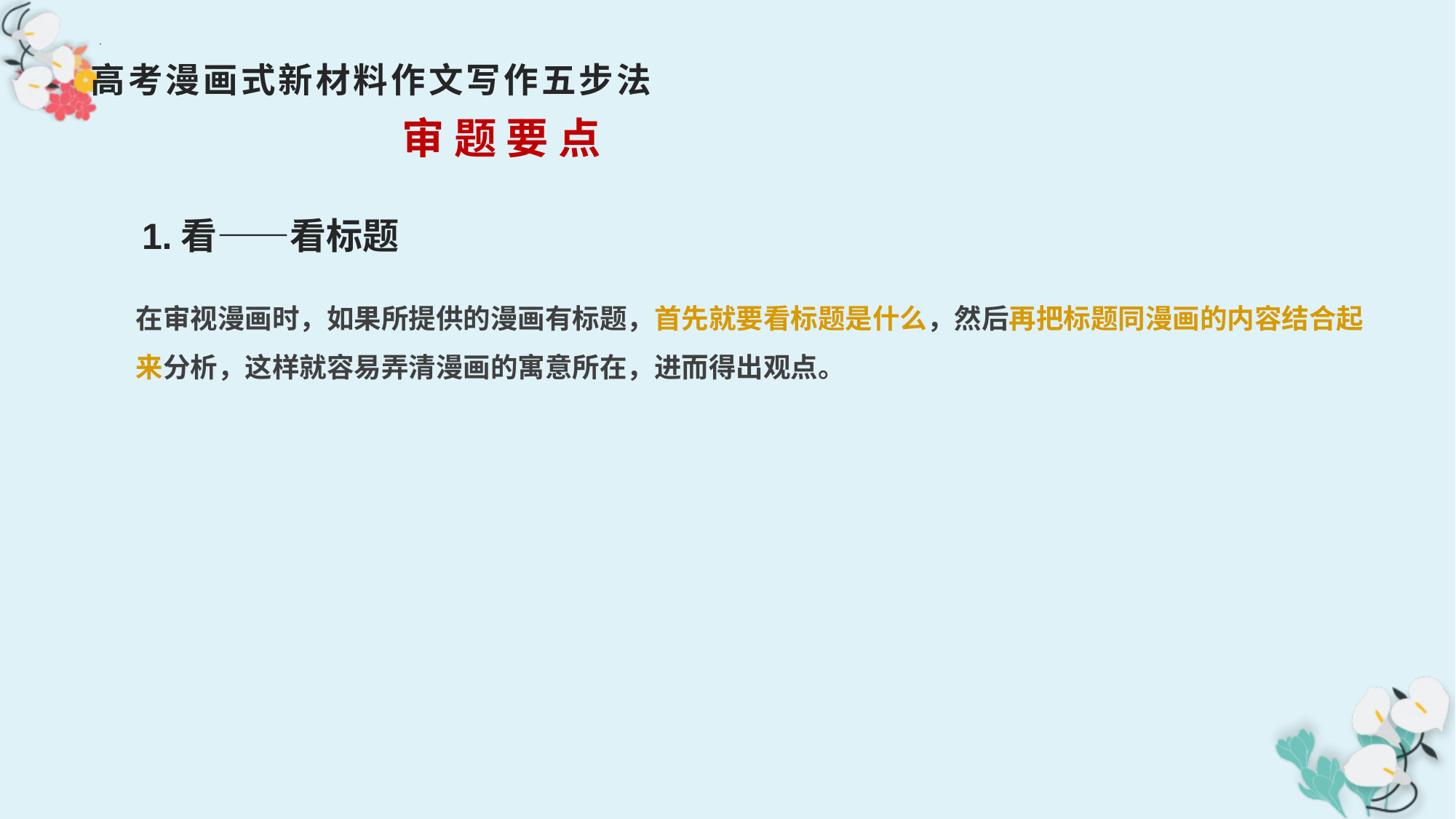

高考漫画式新材料作文写作五步法
   审 题 要 点
1.看——看标题
在审视漫画时，如果所提供的漫画有标题，首先就要看标题是什么，然后再把标题同漫画的内容结合起来分析，这样就容易弄清漫画的寓意所在，进而得出观点。